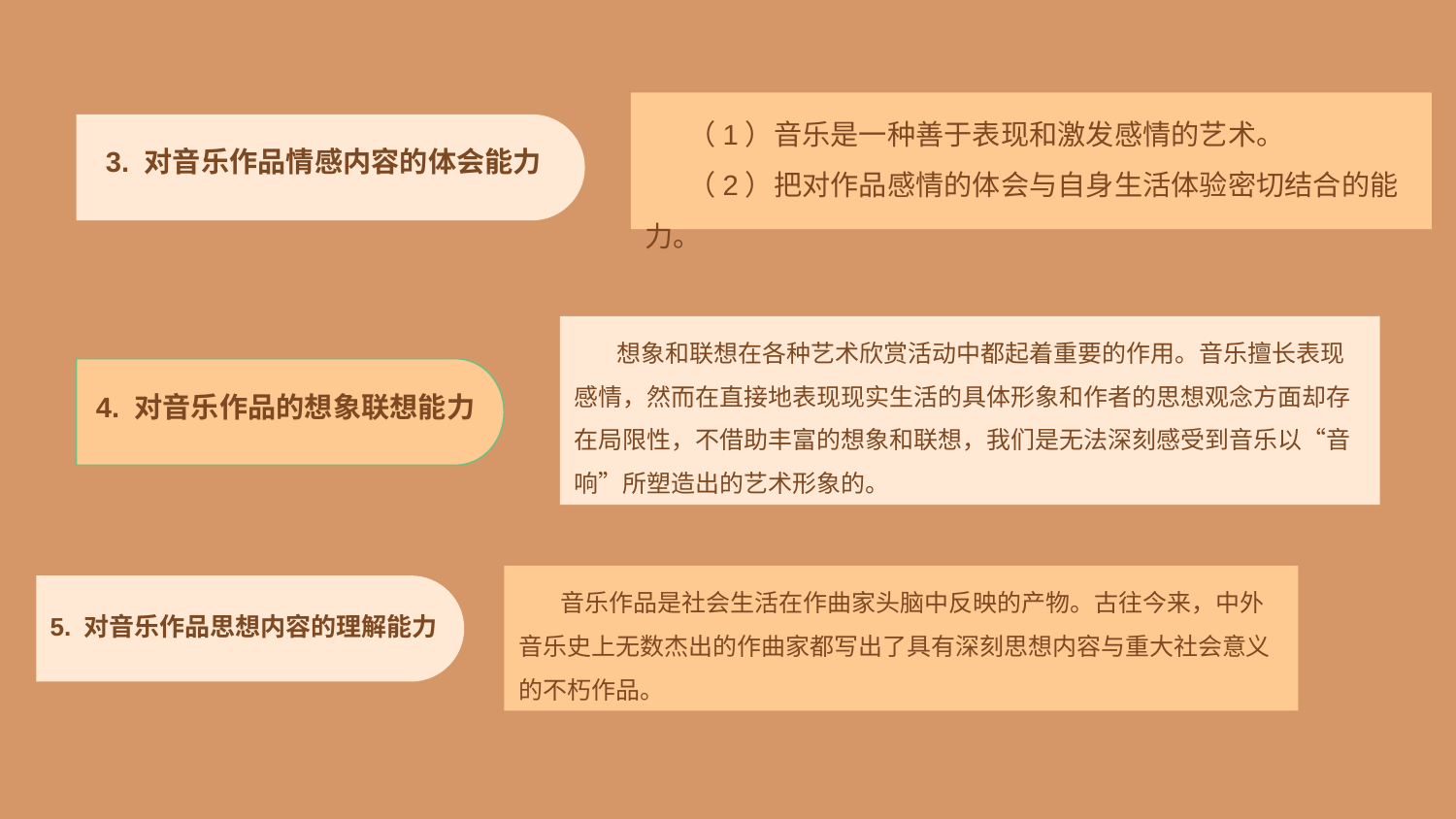

（1）音乐是一种善于表现和激发感情的艺术。
（2）把对作品感情的体会与自身生活体验密切结合的能力。

3. 对音乐作品情感内容的体会能力
想象和联想在各种艺术欣赏活动中都起着重要的作用。音乐擅长表现感情，然而在直接地表现现实生活的具体形象和作者的思想观念方面却存在局限性，不借助丰富的想象和联想，我们是无法深刻感受到音乐以“音响”所塑造出的艺术形象的。

4. 对音乐作品的想象联想能力
音乐作品是社会生活在作曲家头脑中反映的产物。古往今来，中外音乐史上无数杰出的作曲家都写出了具有深刻思想内容与重大社会意义的不朽作品。

5. 对音乐作品思想内容的理解能力